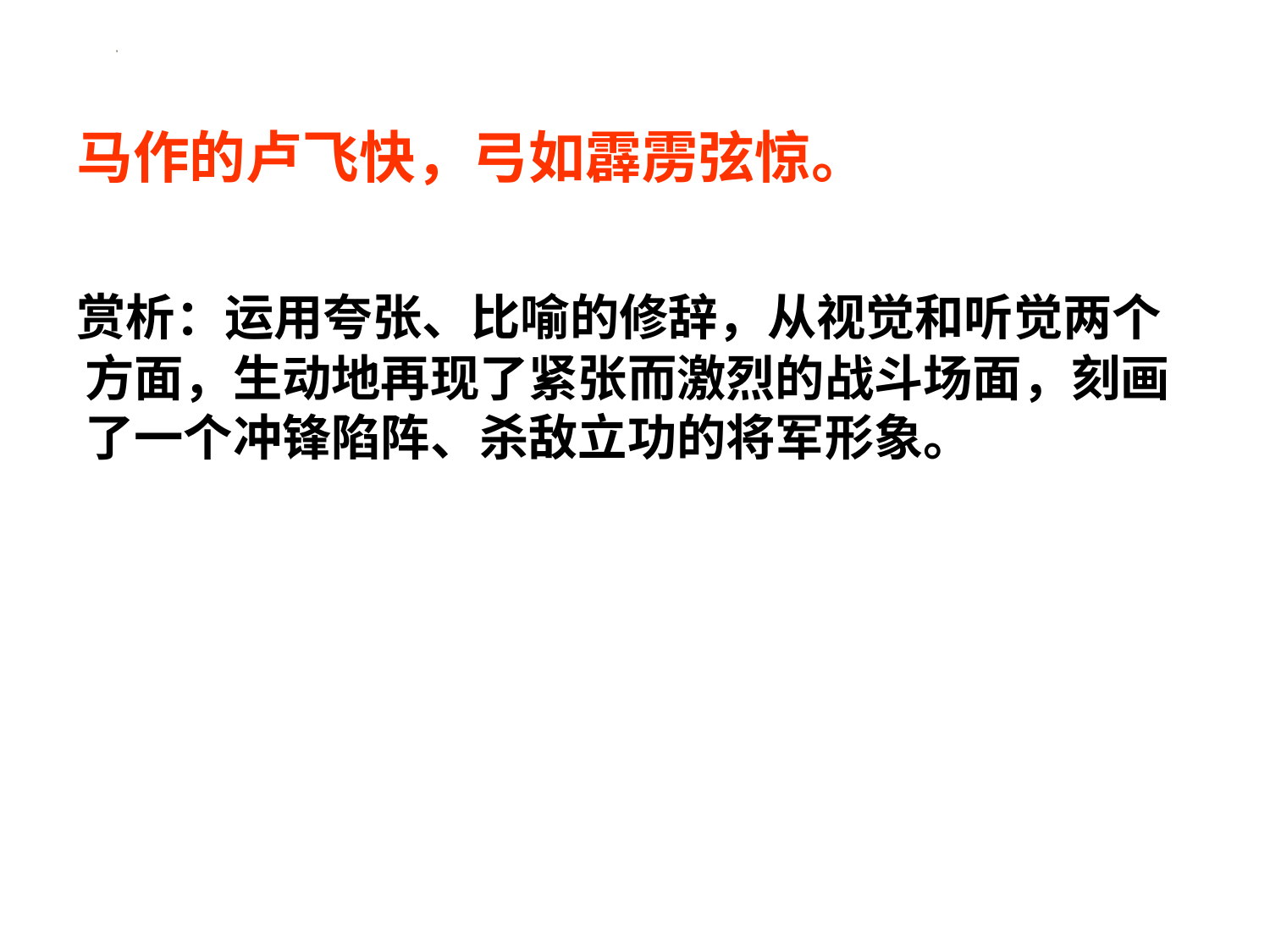

马作的卢飞快，弓如霹雳弦惊。

  赏析：运用夸张、比喻的修辞，从视觉和听觉两个方面，生动地再现了紧张而激烈的战斗场面，刻画了一个冲锋陷阵、杀敌立功的将军形象。